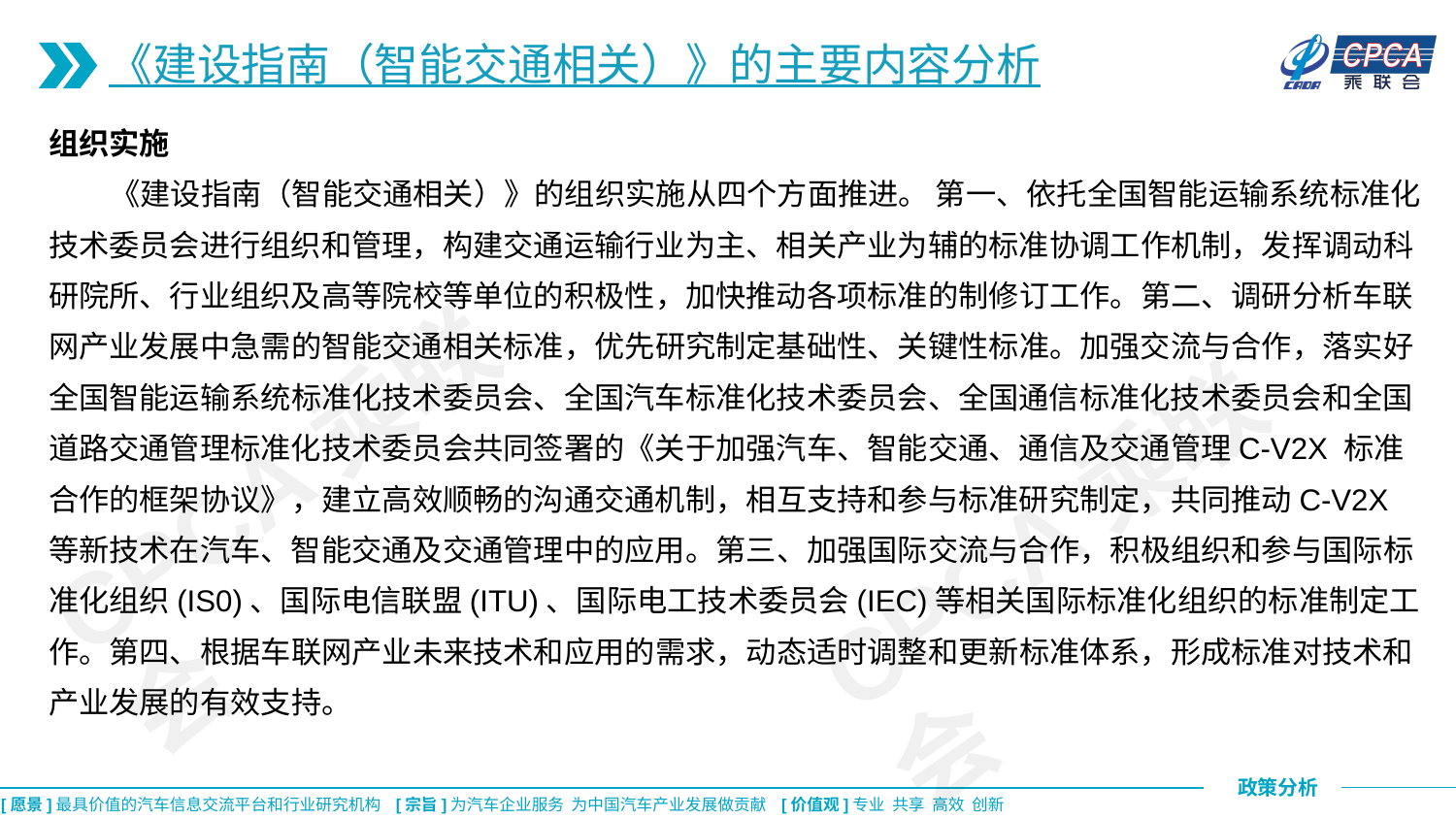

《建设指南（智能交通相关）》的主要内容分析
组织实施
        《建设指南（智能交通相关）》的组织实施从四个方面推进。 第一、依托全国智能运输系统标准化技术委员会进行组织和管理，构建交通运输行业为主、相关产业为辅的标准协调工作机制，发挥调动科研院所、行业组织及高等院校等单位的积极性，加快推动各项标准的制修订工作。第二、调研分析车联网产业发展中急需的智能交通相关标准，优先研究制定基础性、关键性标准。加强交流与合作，落实好全国智能运输系统标准化技术委员会、全国汽车标准化技术委员会、全国通信标准化技术委员会和全国道路交通管理标准化技术委员会共同签署的《关于加强汽车、智能交通、通信及交通管理C-V2X 标准合作的框架协议》，建立高效顺畅的沟通交通机制，相互支持和参与标准研究制定，共同推动C-V2X 等新技术在汽车、智能交通及交通管理中的应用。第三、加强国际交流与合作，积极组织和参与国际标准化组织(IS0)、国际电信联盟(ITU)、国际电工技术委员会(IEC)等相关国际标准化组织的标准制定工作。第四、根据车联网产业未来技术和应用的需求，动态适时调整和更新标准体系，形成标准对技术和产业发展的有效支持。
CPCA乘联会
CPCA乘联会